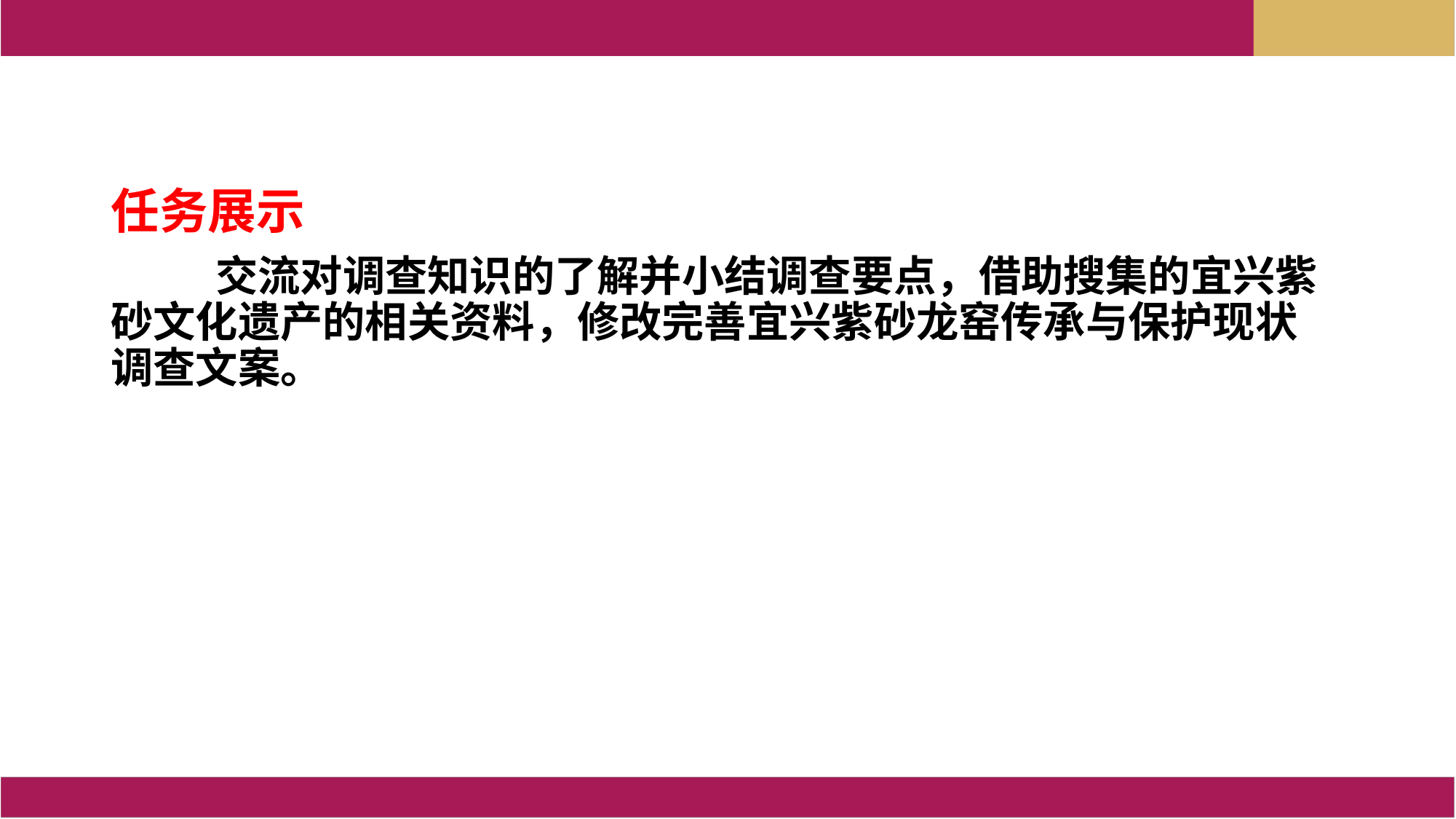

任务展示
        交流对调查知识的了解并小结调查要点，借助搜集的宜兴紫砂文化遗产的相关资料，修改完善宜兴紫砂龙窑传承与保护现状调查文案。